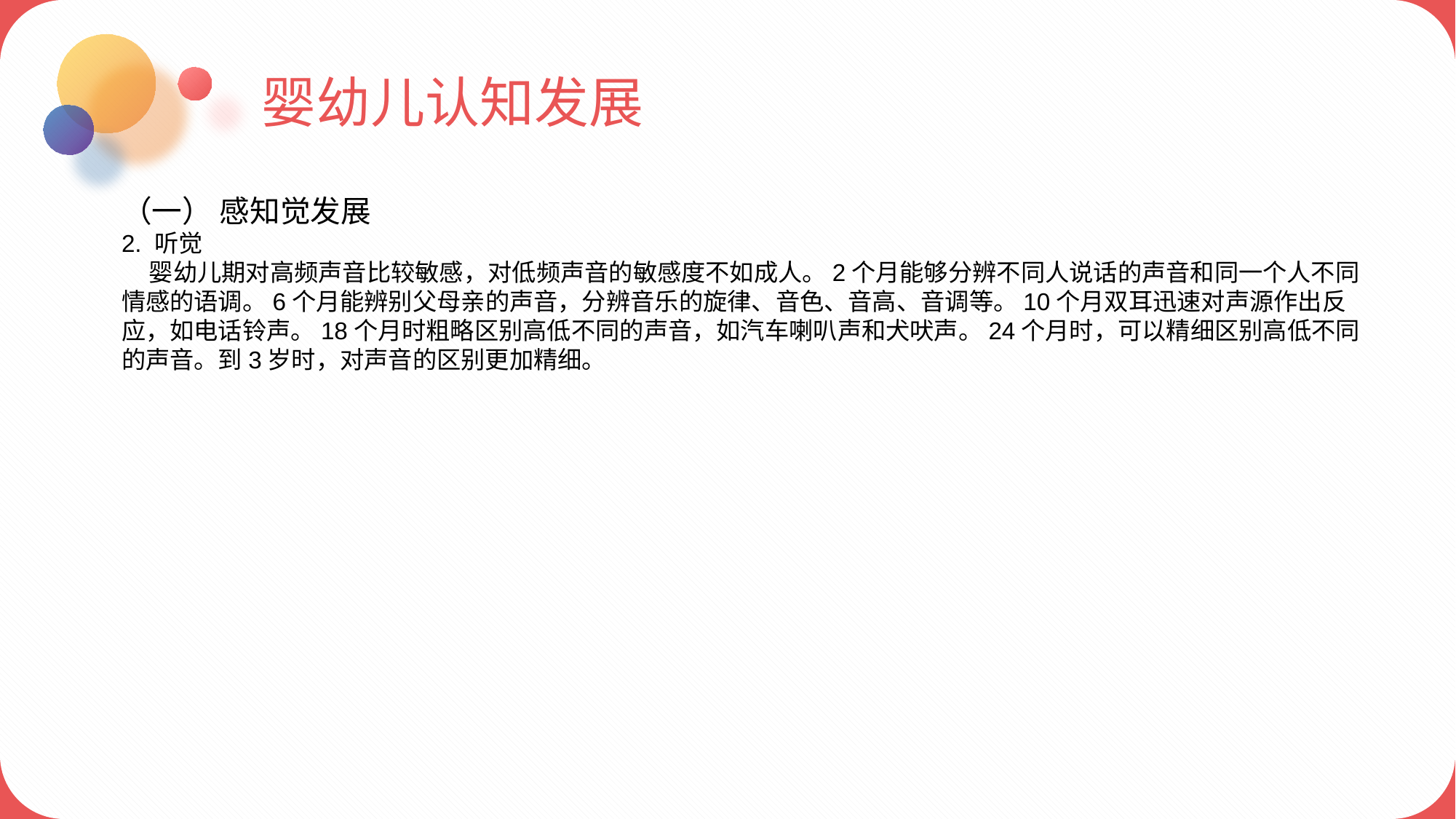

婴幼儿认知发展
（一） 感知觉发展
2. 听觉
    婴幼儿期对高频声音比较敏感，对低频声音的敏感度不如成人。2个月能够分辨不同人说话的声音和同一个人不同情感的语调。6个月能辨别父母亲的声音，分辨音乐的旋律、音色、音高、音调等。10个月双耳迅速对声源作出反应，如电话铃声。18个月时粗略区别高低不同的声音，如汽车喇叭声和犬吠声。24个月时，可以精细区别高低不同的声音。到3岁时，对声音的区别更加精细。